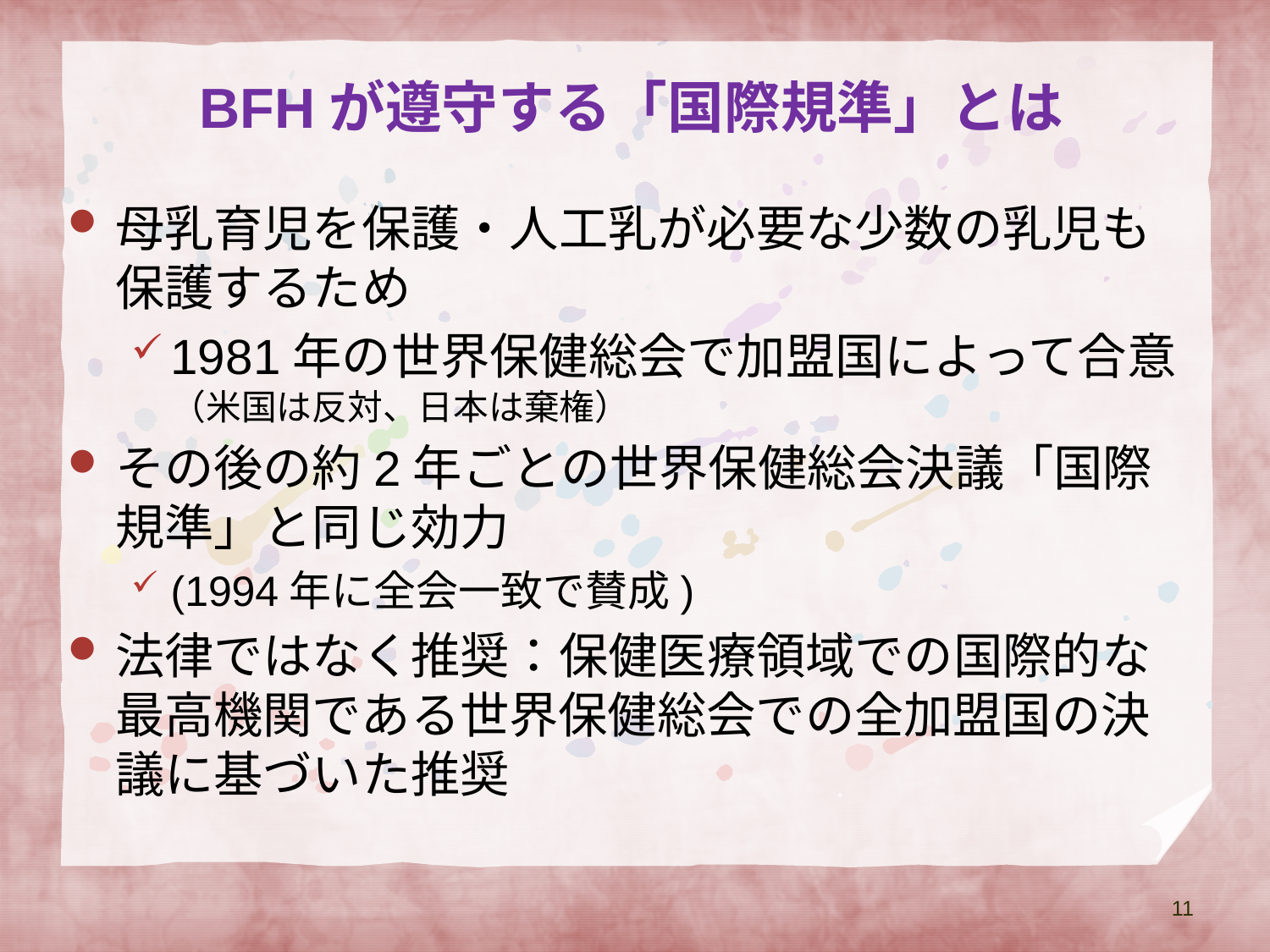

# BFHが遵守する「国際規準」とは
母乳育児を保護・人工乳が必要な少数の乳児も保護するため
1981年の世界保健総会で加盟国によって合意（米国は反対、日本は棄権）
その後の約2年ごとの世界保健総会決議「国際規準」と同じ効力
(1994年に全会一致で賛成)
法律ではなく推奨：保健医療領域での国際的な最高機関である世界保健総会での全加盟国の決議に基づいた推奨
11